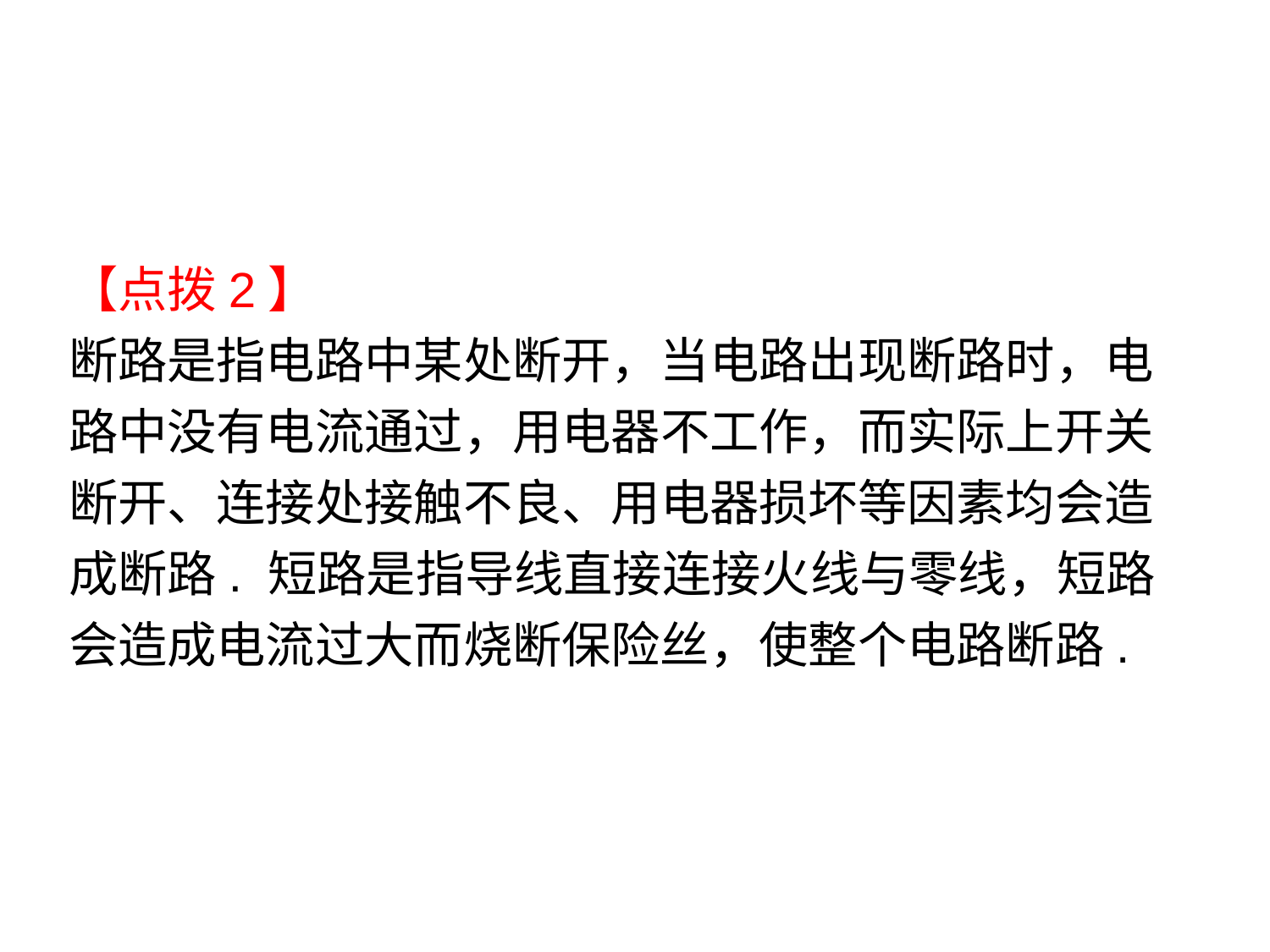

【点拨2】
断路是指电路中某处断开，当电路出现断路时，电路中没有电流通过，用电器不工作，而实际上开关断开、连接处接触不良、用电器损坏等因素均会造成断路. 短路是指导线直接连接火线与零线，短路会造成电流过大而烧断保险丝，使整个电路断路.